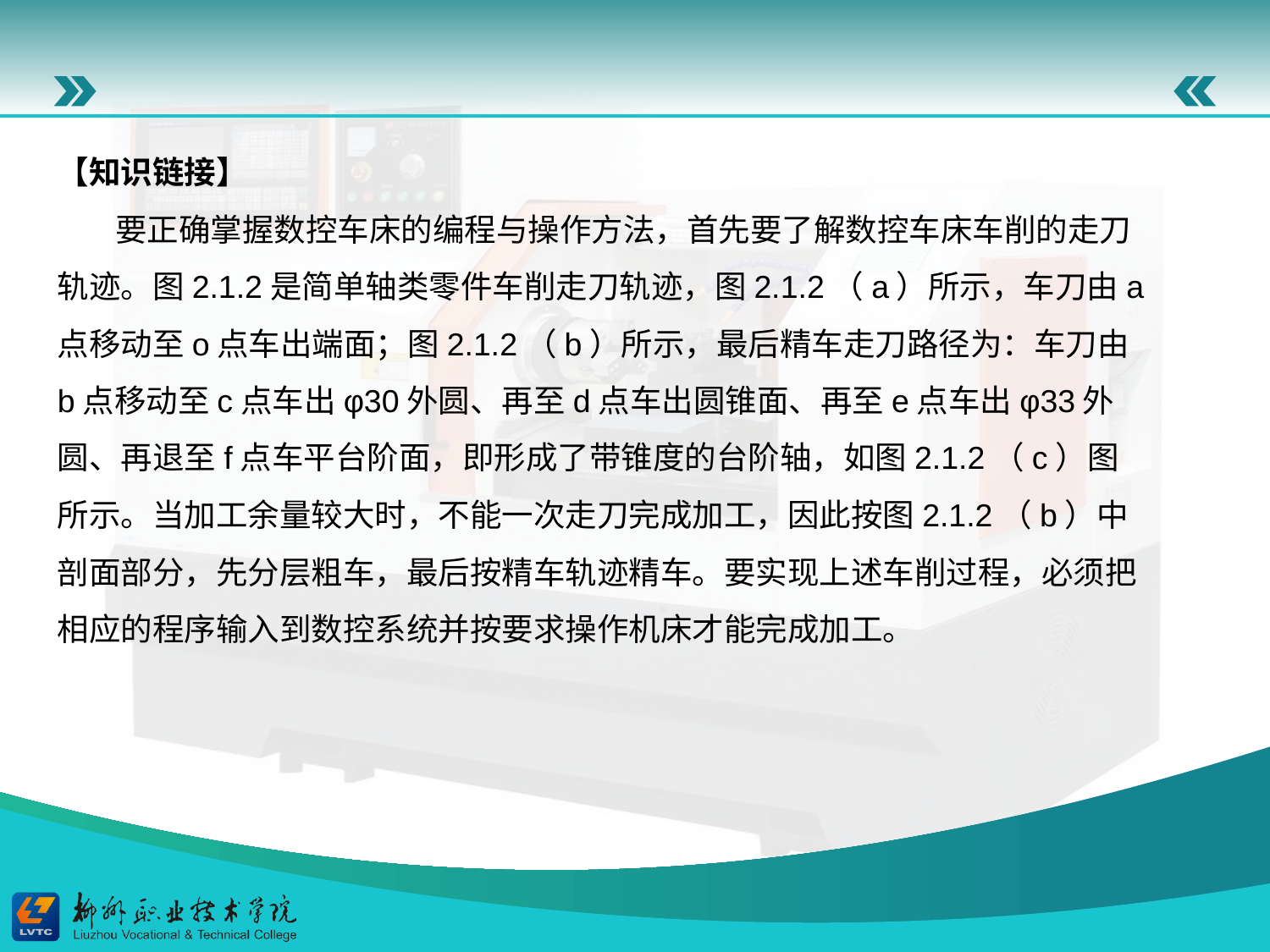

【知识链接】
       要正确掌握数控车床的编程与操作方法，首先要了解数控车床车削的走刀轨迹。图2.1.2是简单轴类零件车削走刀轨迹，图2.1.2（a）所示，车刀由a点移动至o点车出端面；图2.1.2（b）所示，最后精车走刀路径为：车刀由b点移动至c点车出φ30外圆、再至d点车出圆锥面、再至e点车出φ33外圆、再退至f点车平台阶面，即形成了带锥度的台阶轴，如图2.1.2（c）图所示。当加工余量较大时，不能一次走刀完成加工，因此按图2.1.2（b）中剖面部分，先分层粗车，最后按精车轨迹精车。要实现上述车削过程，必须把相应的程序输入到数控系统并按要求操作机床才能完成加工。